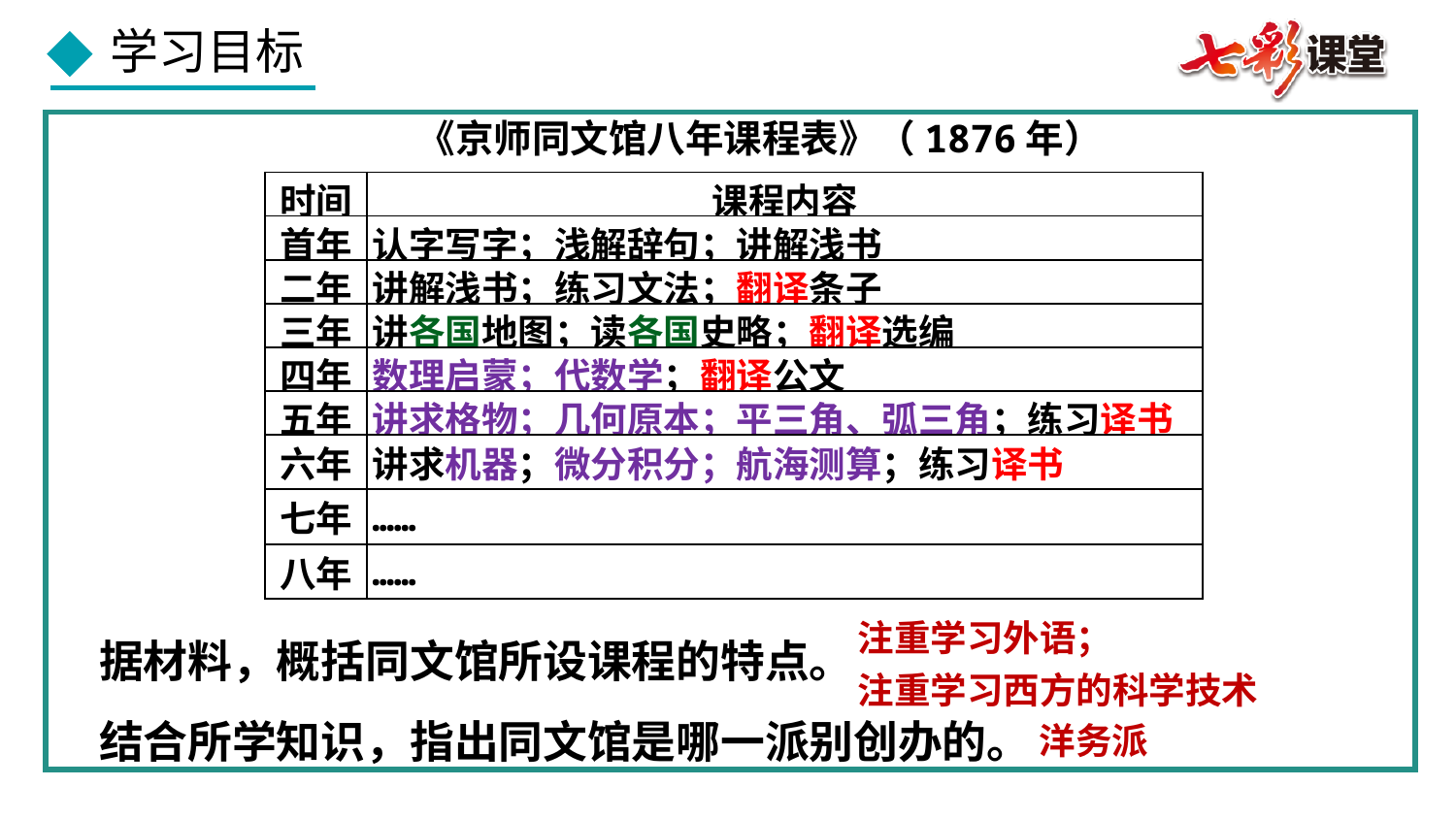

《京师同文馆八年课程表》（1876年）
| 时间 | 课程内容 |
| --- | --- |
| 首年 | 认字写字；浅解辞句；讲解浅书 |
| 二年 | 讲解浅书；练习文法；翻译条子 |
| 三年 | 讲各国地图；读各国史略；翻译选编 |
| 四年 | 数理启蒙；代数学；翻译公文 |
| 五年 | 讲求格物；几何原本；平三角、弧三角；练习译书 |
| 六年 | 讲求机器；微分积分；航海测算；练习译书 |
| 七年 | …… |
| 八年 | …… |
据材料，概括同文馆所设课程的特点。
结合所学知识，指出同文馆是哪一派别创办的。
注重学习外语；
注重学习西方的科学技术
洋务派